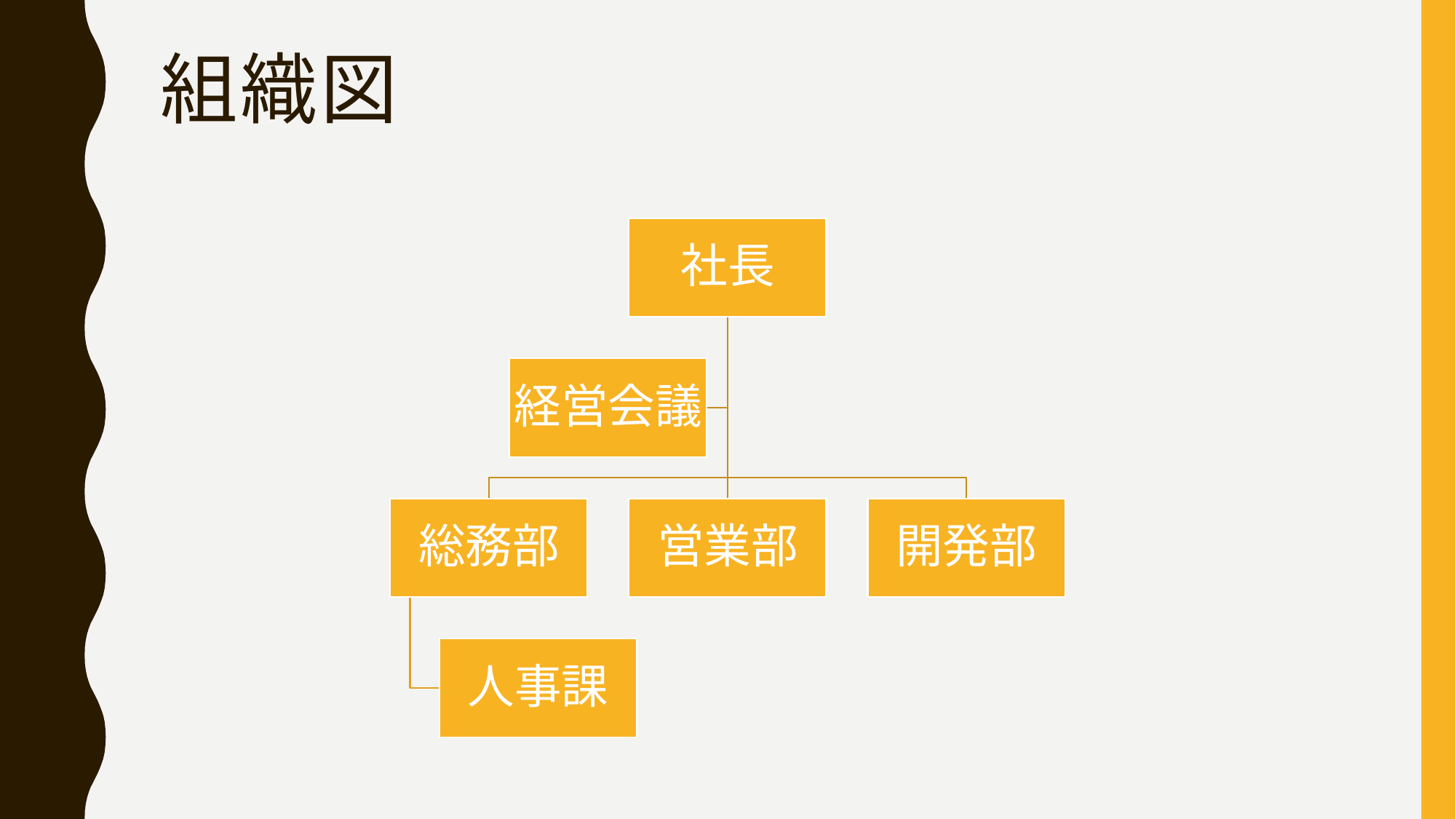

# 組織図
社長
総務部
人事課
営業部
開発部
経営会議